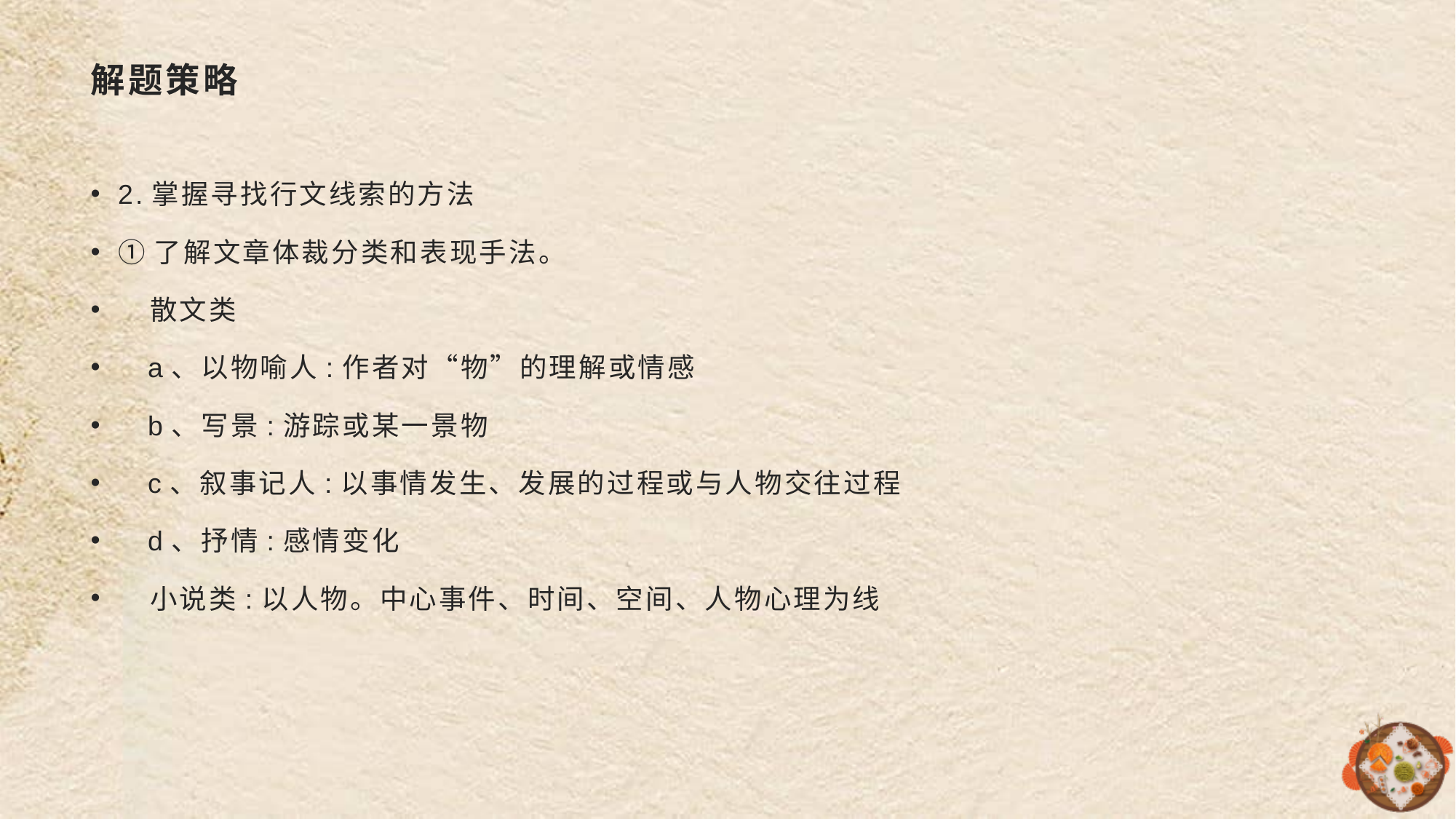

# 解题策略

2.掌握寻找行文线索的方法
①了解文章体裁分类和表现手法。
   散文类
   a、以物喻人:作者对“物”的理解或情感
   b、写景:游踪或某一景物
   c、叙事记人:以事情发生、发展的过程或与人物交往过程
   d、抒情:感情变化
   小说类:以人物。中心事件、时间、空间、人物心理为线